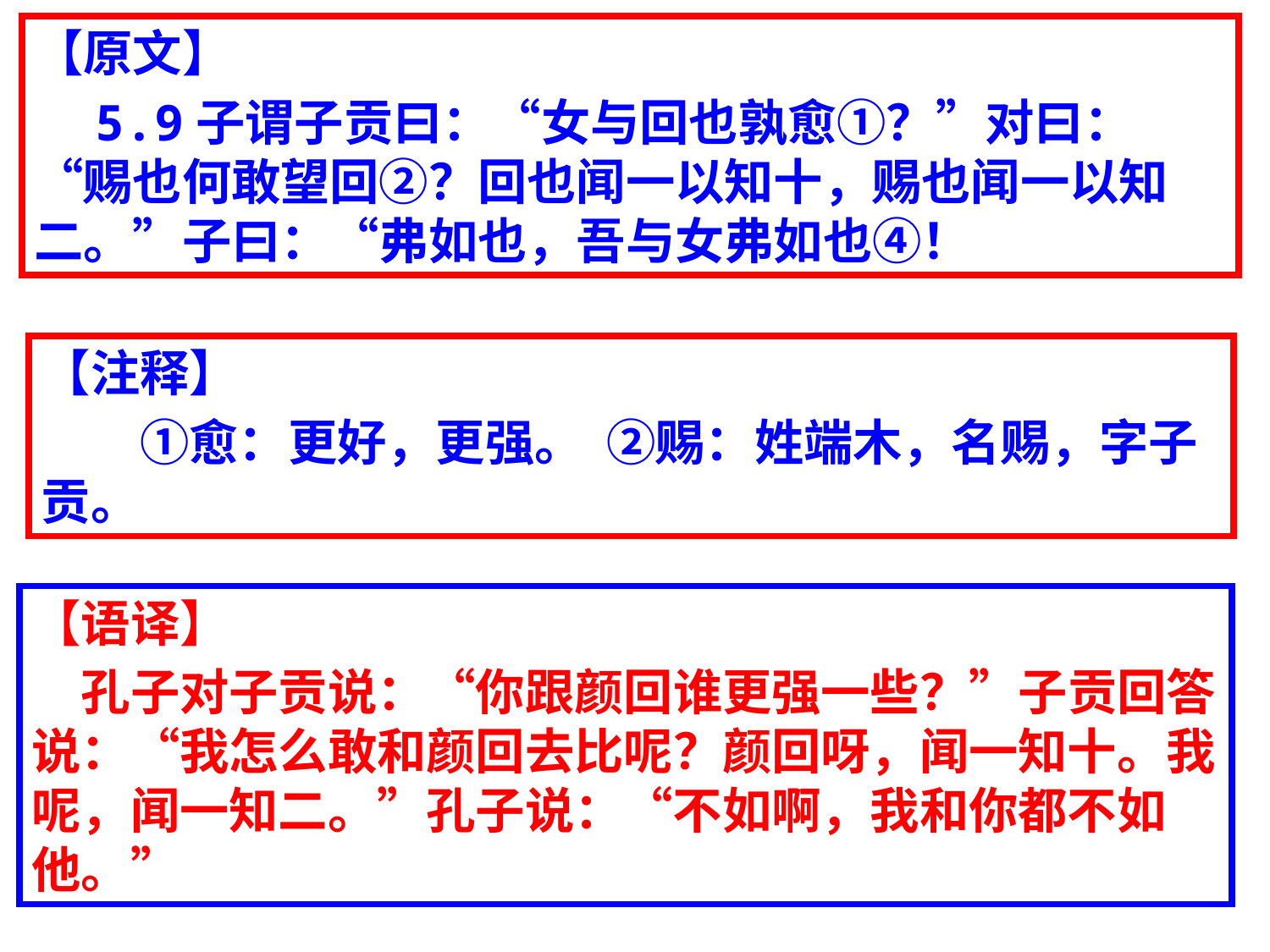

【原文】
　5.9子谓子贡曰：“女与回也孰愈①？”对曰：“赐也何敢望回②？回也闻一以知十，赐也闻一以知二。”子曰：“弗如也，吾与女弗如也④！
【注释】
　　①愈：更好，更强。  ②赐：姓端木，名赐，字子贡。
【语译】
　孔子对子贡说：“你跟颜回谁更强一些？”子贡回答说：“我怎么敢和颜回去比呢？颜回呀，闻一知十。我呢，闻一知二。”孔子说：“不如啊，我和你都不如他。”